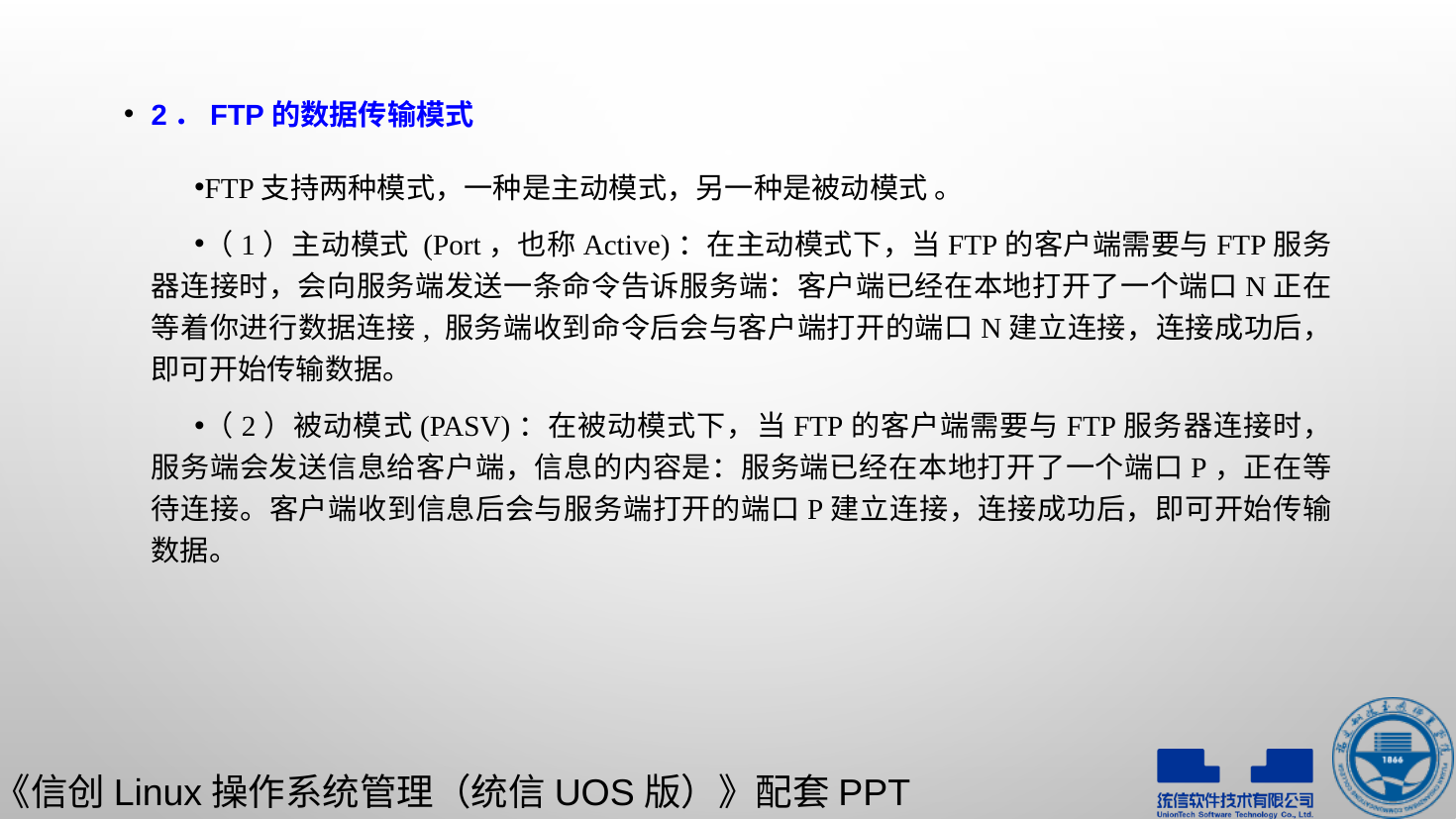

2．FTP的数据传输模式
FTP支持两种模式，一种是主动模式，另一种是被动模式 。
（1）主动模式 (Port，也称Active)：在主动模式下，当FTP的客户端需要与FTP服务器连接时，会向服务端发送一条命令告诉服务端：客户端已经在本地打开了一个端口N正在等着你进行数据连接, 服务端收到命令后会与客户端打开的端口N建立连接，连接成功后，即可开始传输数据。
（2）被动模式(PASV)：在被动模式下，当FTP的客户端需要与FTP服务器连接时，服务端会发送信息给客户端，信息的内容是：服务端已经在本地打开了一个端口P，正在等待连接。客户端收到信息后会与服务端打开的端口P建立连接，连接成功后，即可开始传输数据。